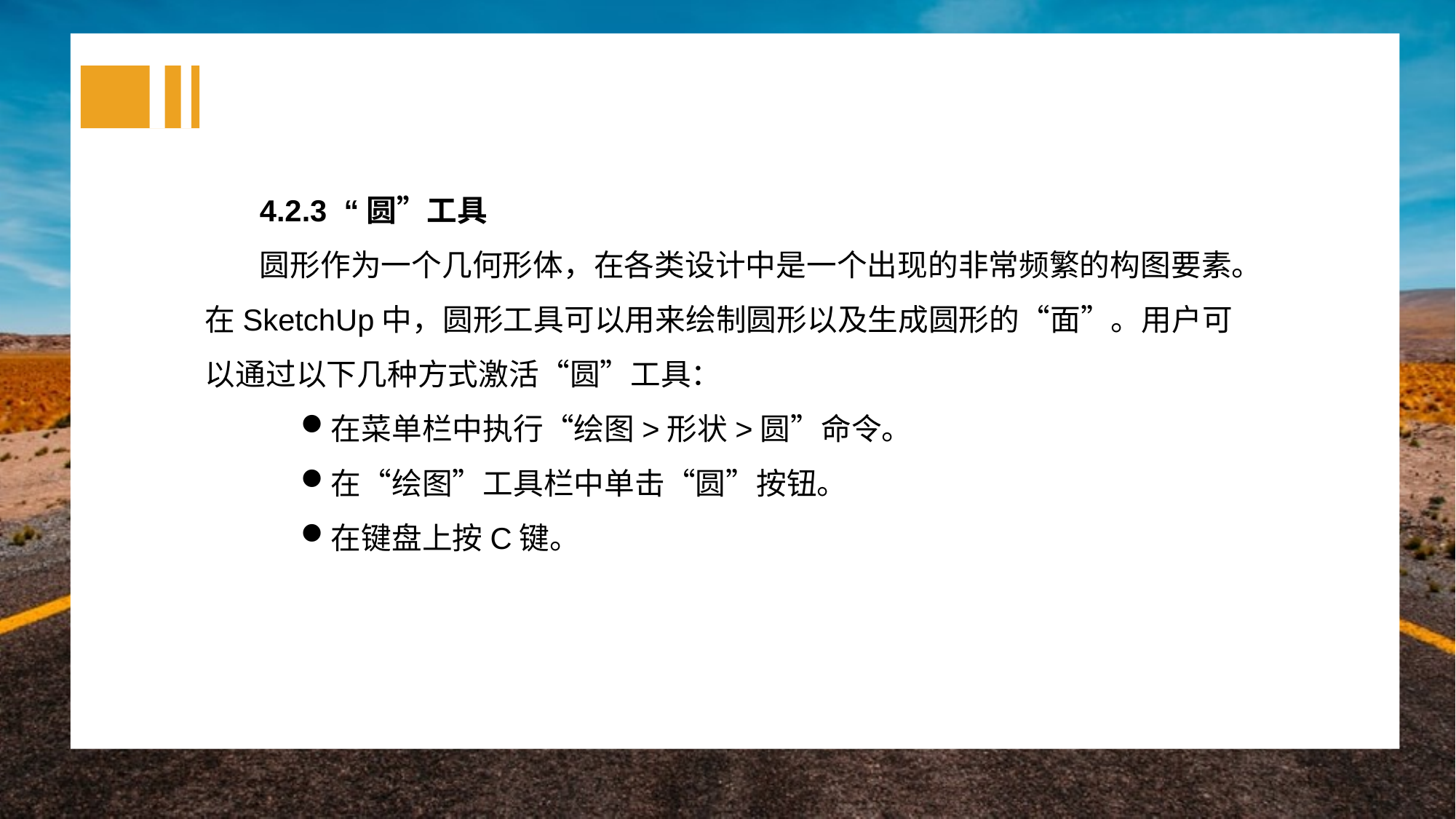

4.2.3  “圆”工具
圆形作为一个几何形体，在各类设计中是一个出现的非常频繁的构图要素。在SketchUp中，圆形工具可以用来绘制圆形以及生成圆形的“面”。用户可以通过以下几种方式激活“圆”工具：
在菜单栏中执行“绘图>形状>圆”命令。
在“绘图”工具栏中单击“圆”按钮。
在键盘上按C键。